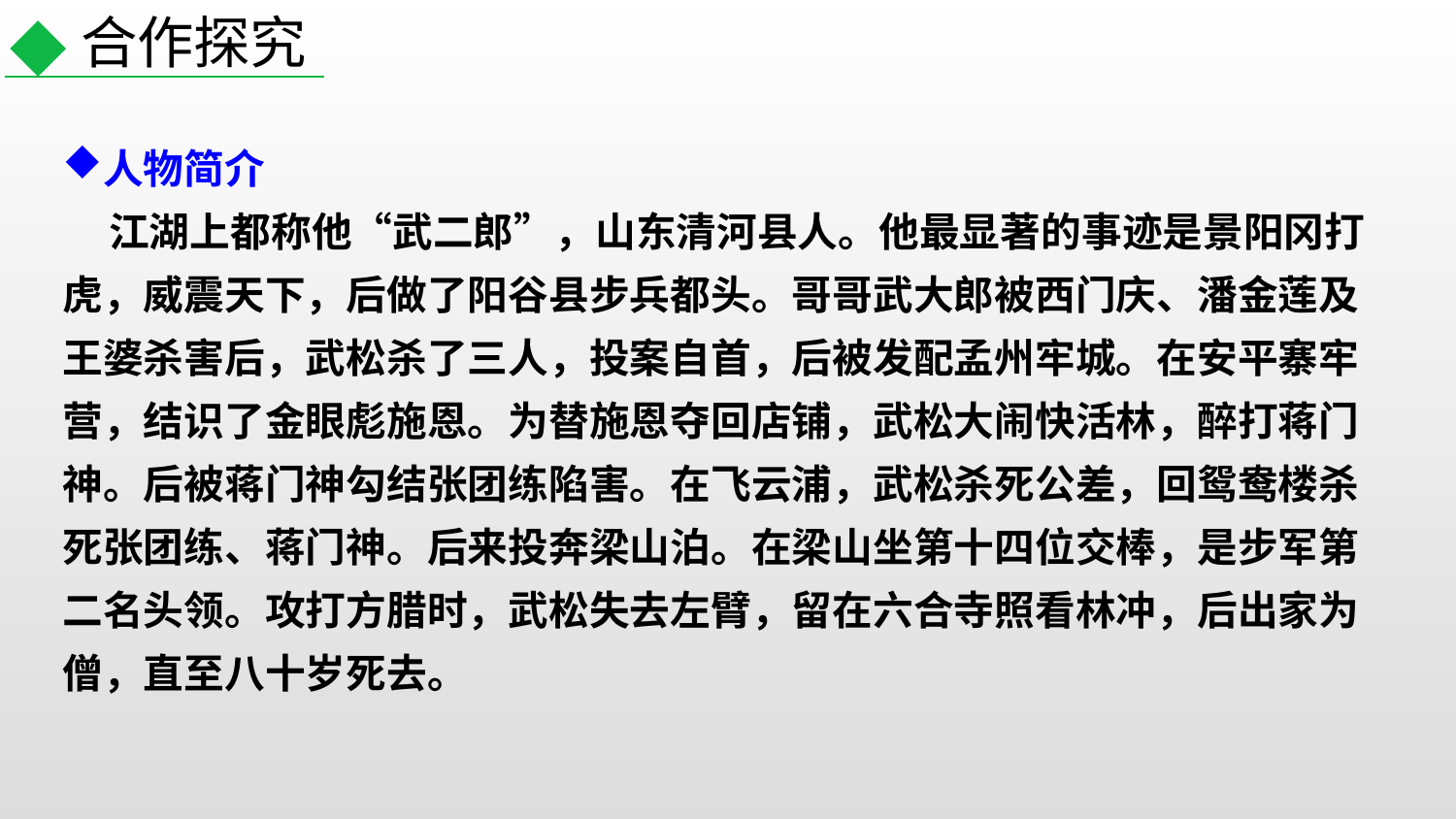

合作探究

人物简介
    江湖上都称他“武二郎”，山东清河县人。他最显著的事迹是景阳冈打虎，威震天下，后做了阳谷县步兵都头。哥哥武大郎被西门庆、潘金莲及王婆杀害后，武松杀了三人，投案自首，后被发配孟州牢城。在安平寨牢营，结识了金眼彪施恩。为替施恩夺回店铺，武松大闹快活林，醉打蒋门神。后被蒋门神勾结张团练陷害。在飞云浦，武松杀死公差，回鸳鸯楼杀死张团练、蒋门神。后来投奔梁山泊。在梁山坐第十四位交棒，是步军第二名头领。攻打方腊时，武松失去左臂，留在六合寺照看林冲，后出家为僧，直至八十岁死去。